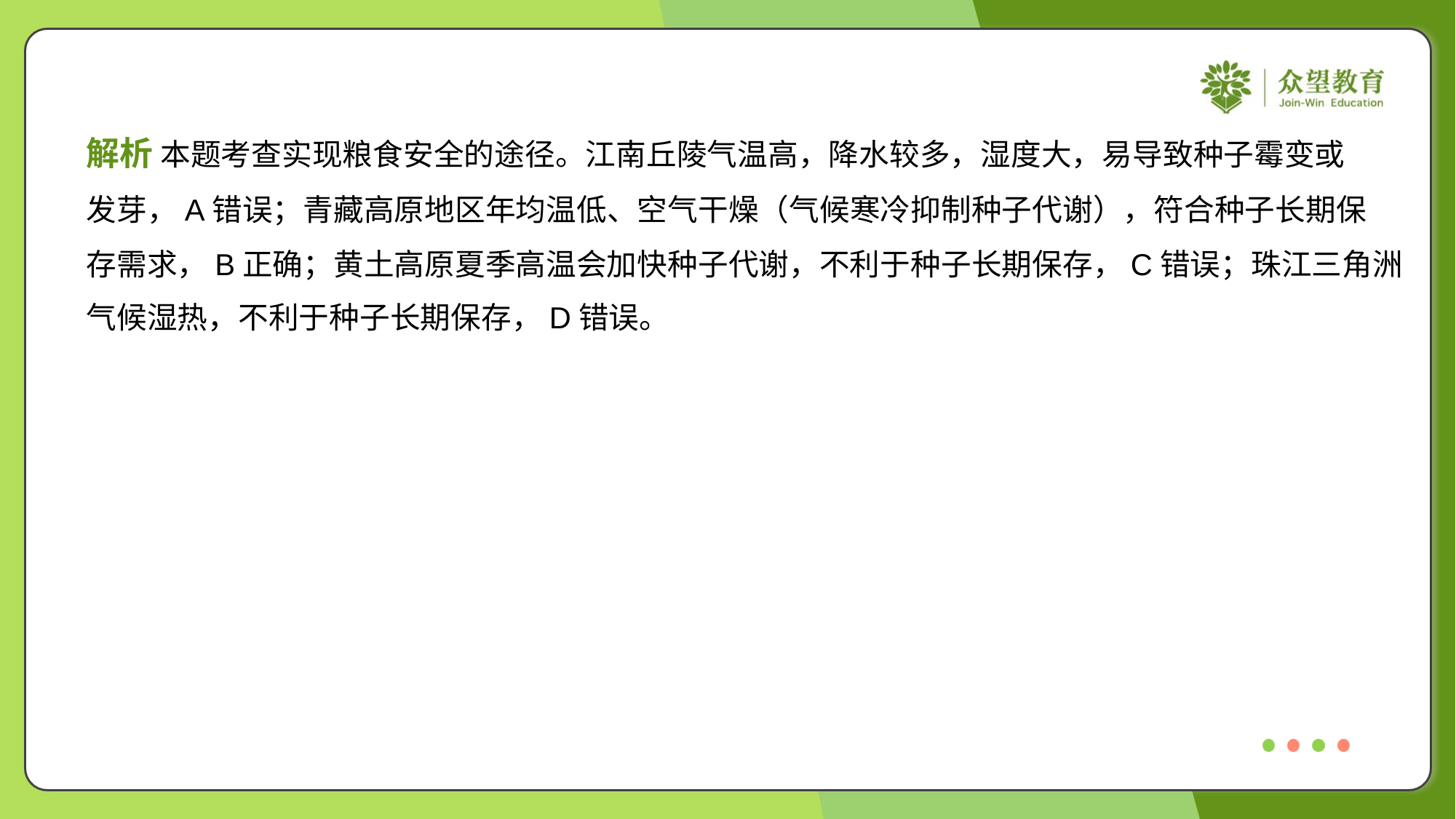

解析 本题考查实现粮食安全的途径。江南丘陵气温高，降水较多，湿度大，易导致种子霉变或
发芽，A错误；青藏高原地区年均温低、空气干燥（气候寒冷抑制种子代谢），符合种子长期保
存需求，B正确；黄土高原夏季高温会加快种子代谢，不利于种子长期保存，C错误；珠江三角洲
气候湿热，不利于种子长期保存，D错误。